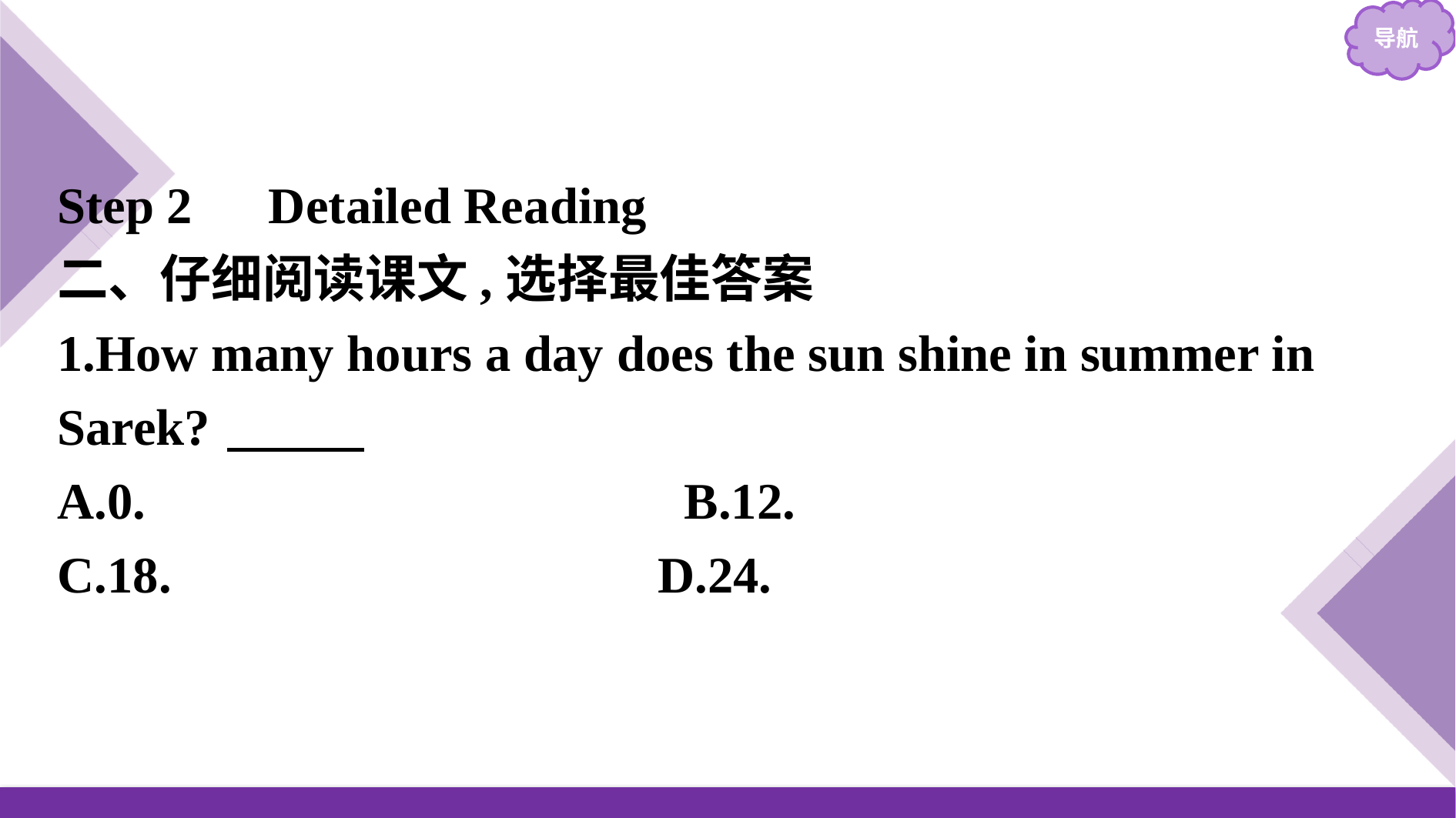

Step 2　Detailed Reading
二、仔细阅读课文,选择最佳答案
1.How many hours a day does the sun shine in summer in Sarek?　D
A.0.　　　　　　　　　　B.12.
C.18.	                                   D.24.